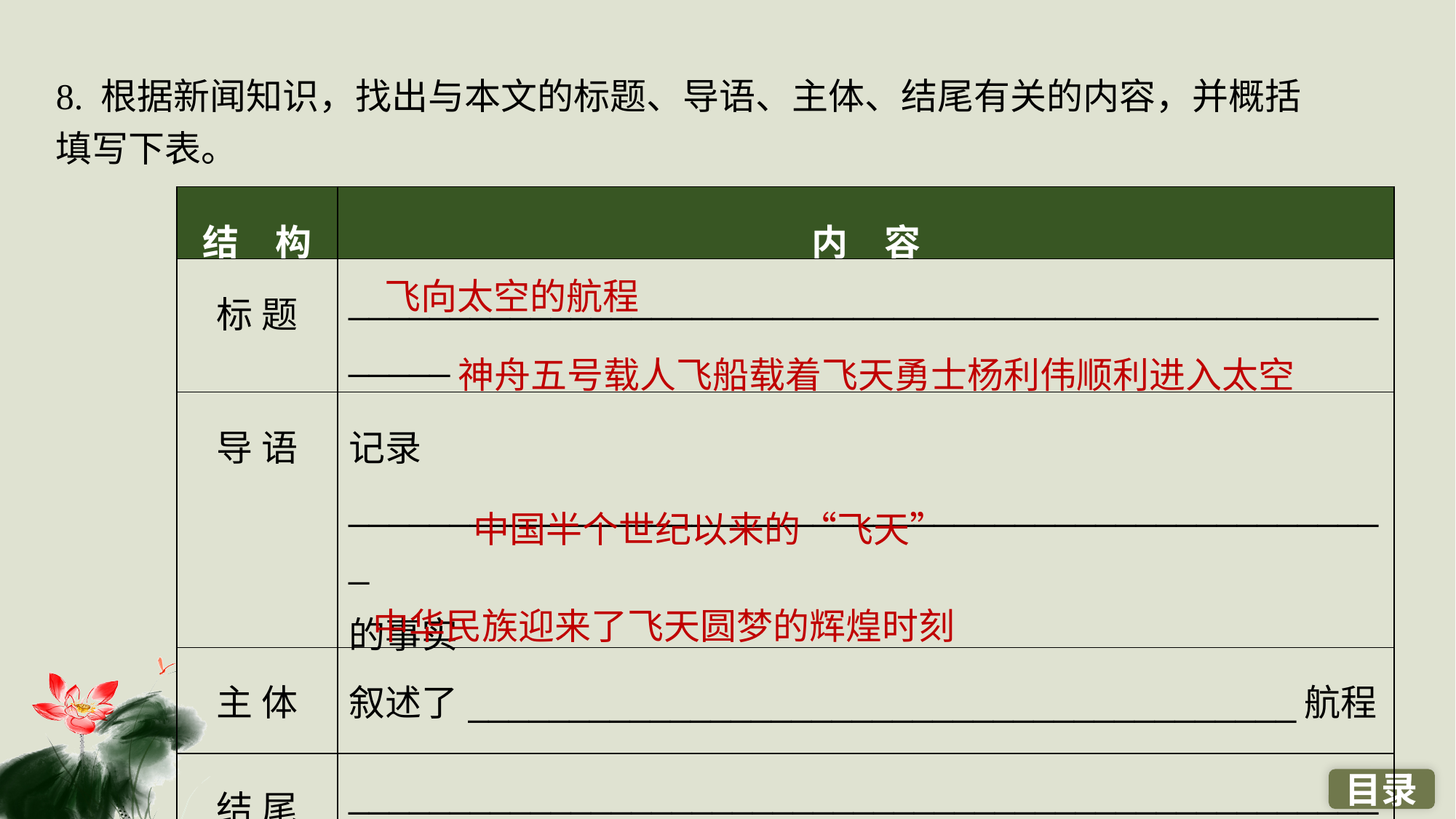

8. 根据新闻知识，找出与本文的标题、导语、主体、结尾有关的内容，并概括填写下表。
| 结　构 | 内　容 |
| --- | --- |
| 标 题 | \_\_\_\_\_\_\_\_\_\_\_\_\_\_\_\_\_\_\_\_\_\_\_\_\_\_\_\_\_\_\_\_\_\_\_\_\_\_\_\_\_\_\_\_\_\_\_\_\_\_\_\_\_\_\_\_ |
| 导 语 | 记录\_\_\_\_\_\_\_\_\_\_\_\_\_\_\_\_\_\_\_\_\_\_\_\_\_\_\_\_\_\_\_\_\_\_\_\_\_\_\_\_\_\_\_\_\_\_\_\_\_\_\_\_ 的事实 |
| 主 体 | 叙述了\_\_\_\_\_\_\_\_\_\_\_\_\_\_\_\_\_\_\_\_\_\_\_\_\_\_\_\_\_\_\_\_\_\_\_\_\_\_\_\_\_航程 |
| 结 尾 | \_\_\_\_\_\_\_\_\_\_\_\_\_\_\_\_\_\_\_\_\_\_\_\_\_\_\_\_\_\_\_\_\_\_\_\_\_\_\_\_\_\_\_\_\_\_\_\_\_\_\_\_\_ |
飞向太空的航程
神舟五号载人飞船载着飞天勇士杨利伟顺利进入太空
中国半个世纪以来的“飞天”
中华民族迎来了飞天圆梦的辉煌时刻